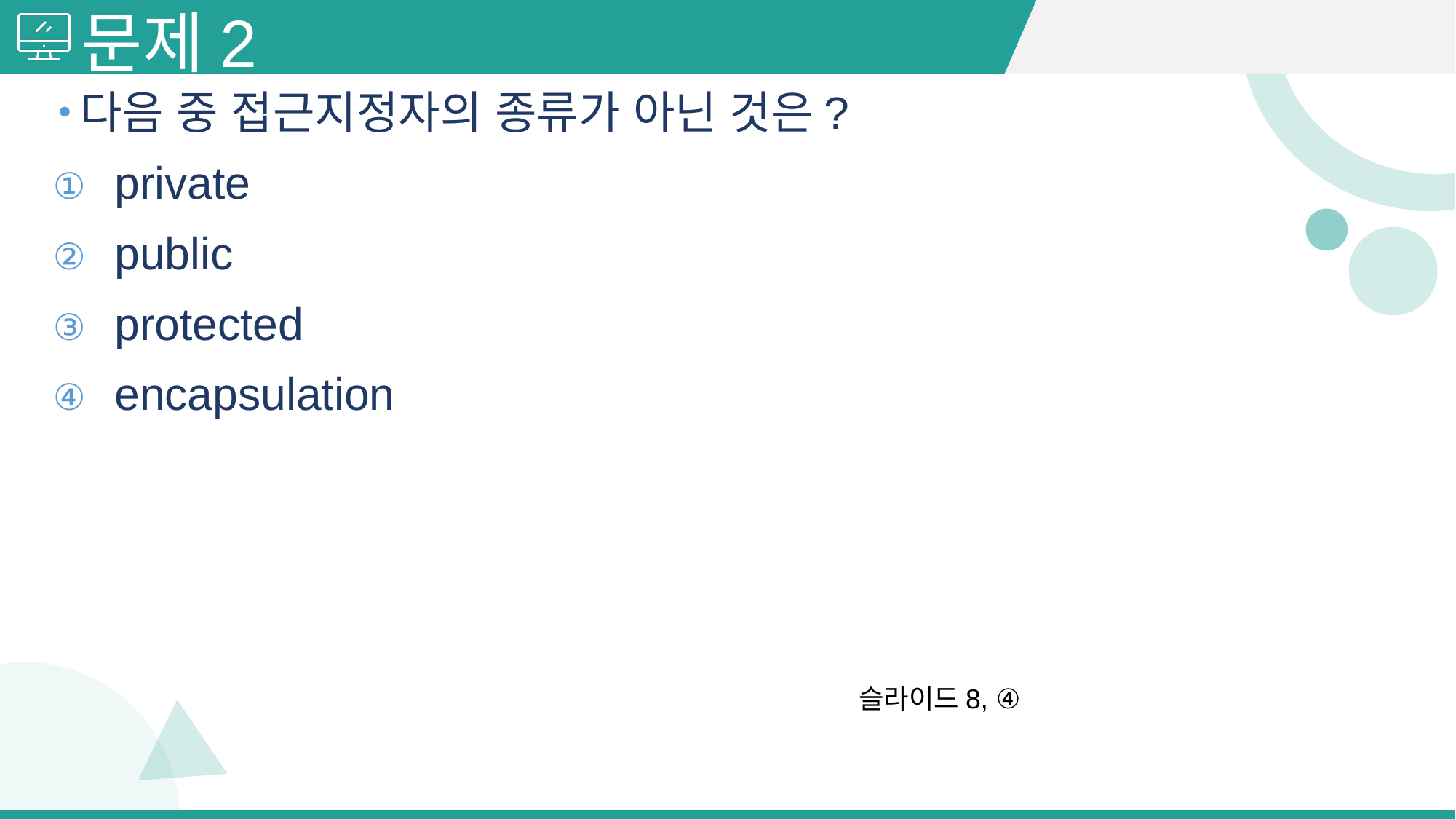

# 문제2
다음 중 접근지정자의 종류가 아닌 것은?
private
public
protected
encapsulation
슬라이드8, ④